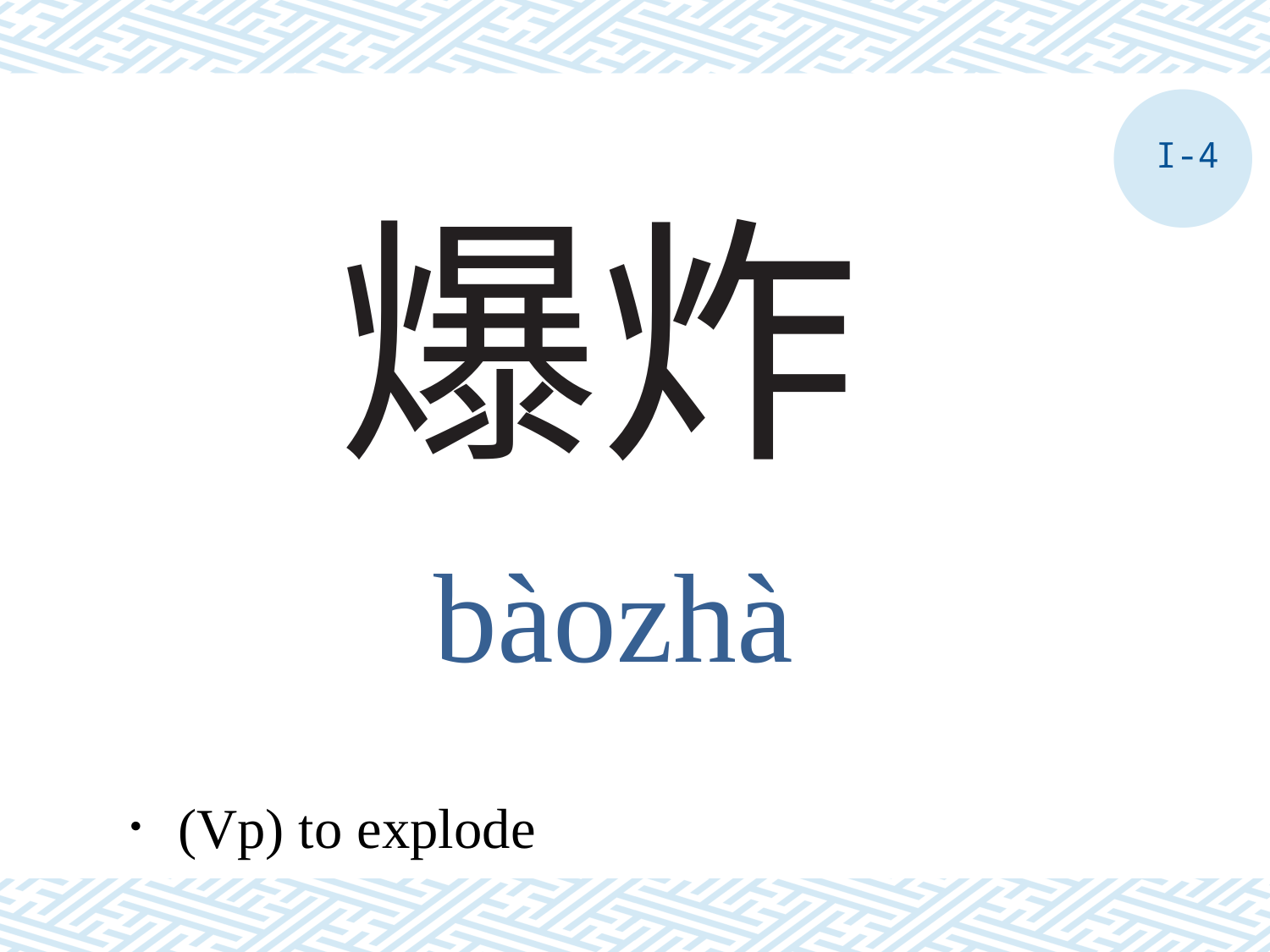

I-4

# 爆炸
bàozhà
．(Vp) to explode